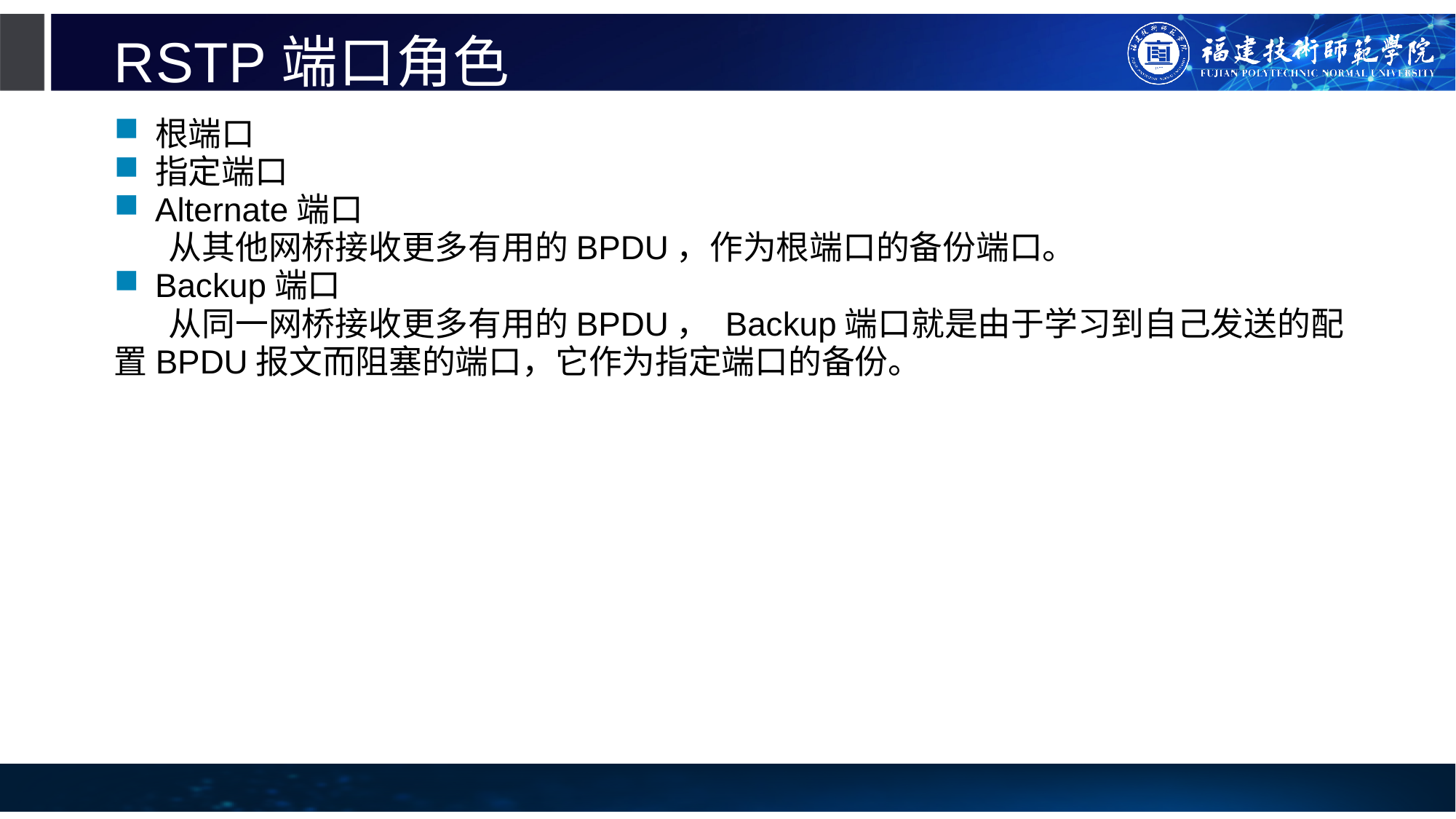

# RSTP端口角色
根端口
指定端口
Alternate端口
从其他网桥接收更多有用的BPDU，作为根端口的备份端口。
Backup端口
从同一网桥接收更多有用的BPDU， Backup端口就是由于学习到自己发送的配置BPDU报文而阻塞的端口，它作为指定端口的备份。